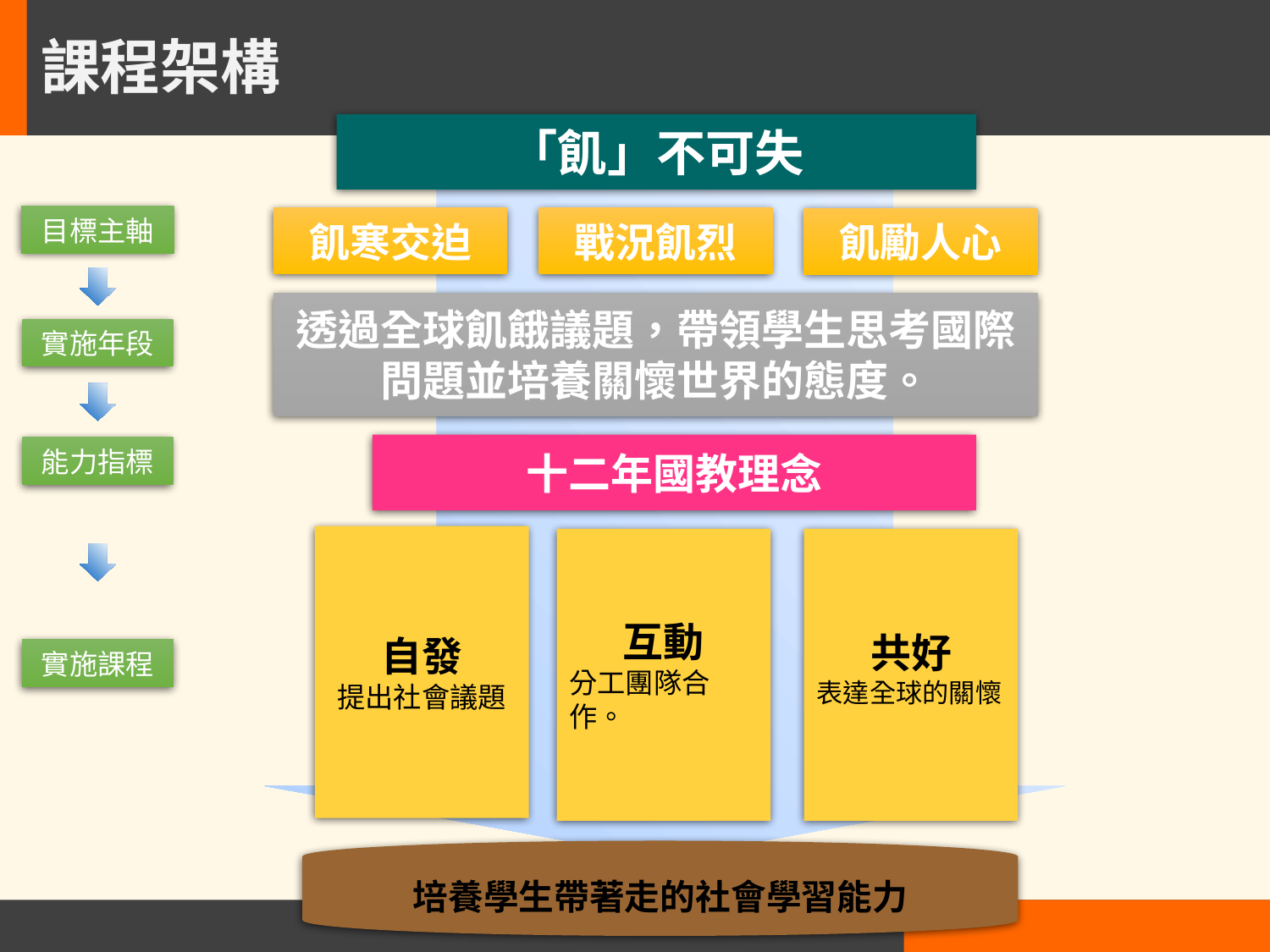

# 課程架構
「飢」不可失

飢寒交迫
戰況飢烈
飢勵人心
透過全球飢餓議題，帶領學生思考國際問題並培養關懷世界的態度。
十二年國教理念
自發
提出社會議題
互動
分工團隊合作。

共好
表達全球的關懷

培養學生帶著走的社會學習能力
目標主軸

實施年段

能力指標

實施課程